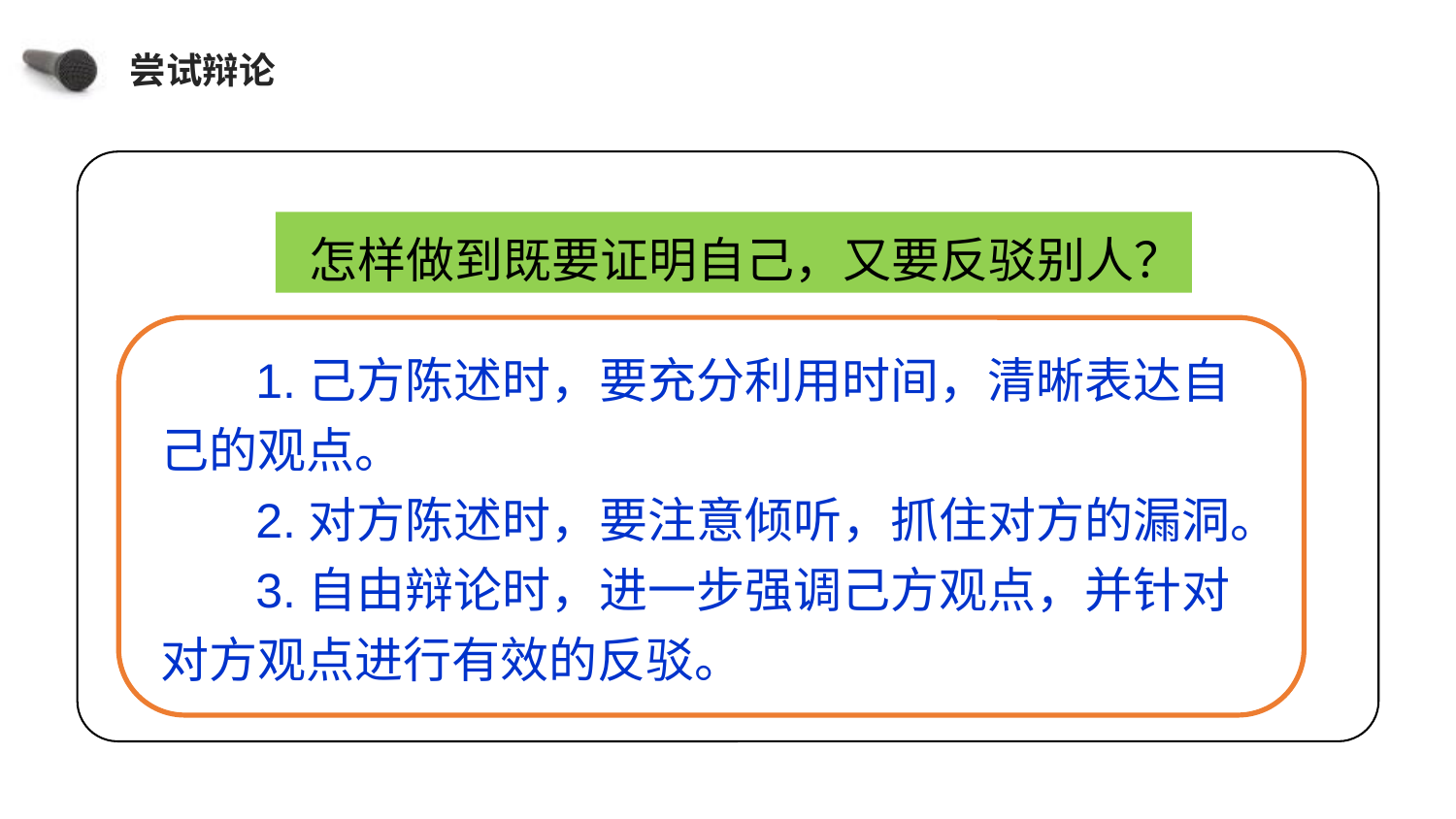

尝试辩论
 怎样做到既要证明自己，又要反驳别人？

       1.己方陈述时，要充分利用时间，清晰表达自己的观点。
       2.对方陈述时，要注意倾听，抓住对方的漏洞。
       3.自由辩论时，进一步强调己方观点，并针对对方观点进行有效的反驳。